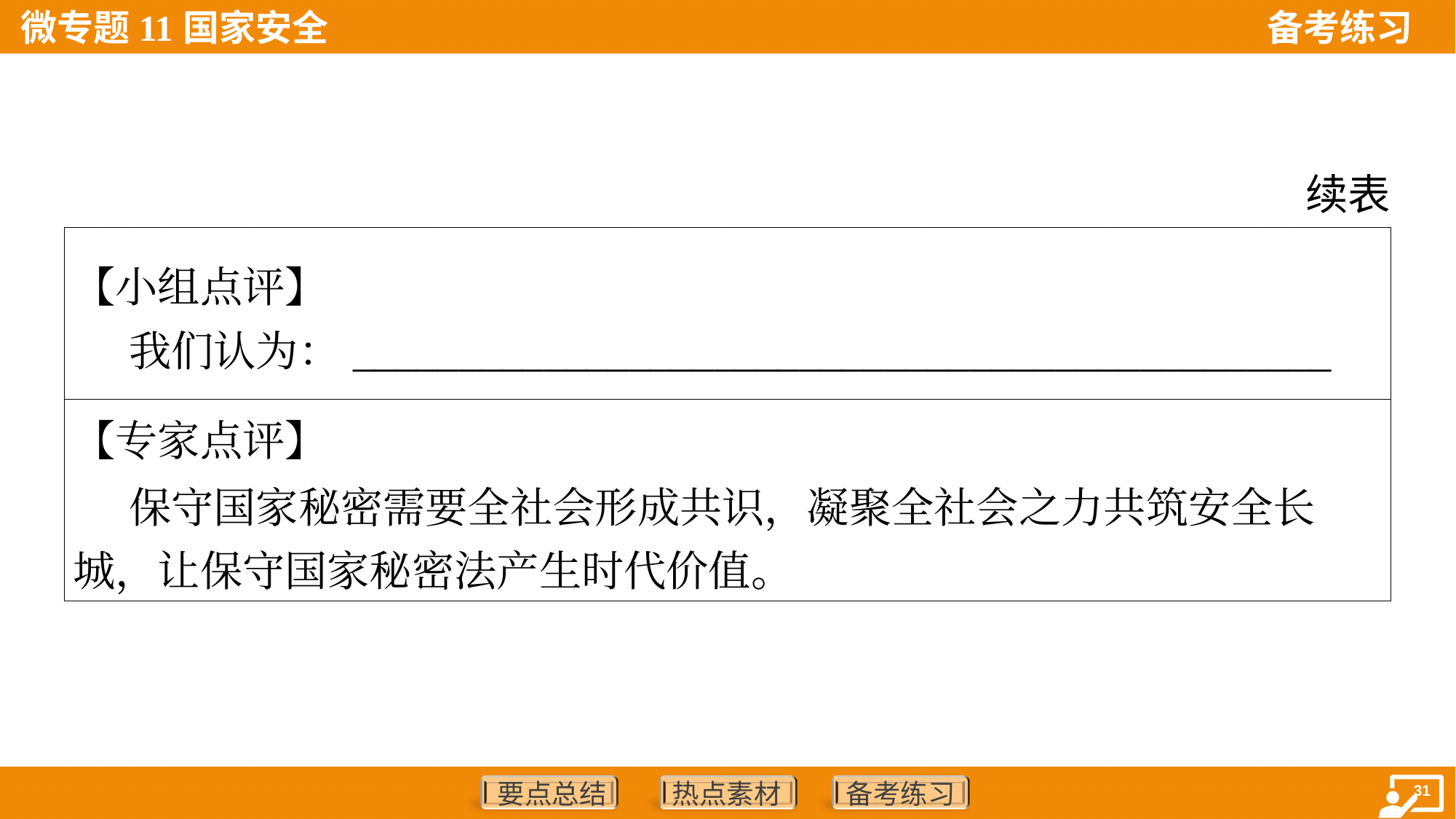

续表
| 【小组点评】 我们认为：\_\_\_\_\_\_\_\_\_\_\_\_\_\_\_\_\_\_\_\_\_\_\_\_\_\_\_\_\_\_\_\_\_\_\_\_\_\_\_\_\_\_\_\_\_\_ |  |  |
| --- | --- | --- |
| 【专家点评】 保守国家秘密需要全社会形成共识，凝聚全社会之力共筑安全长 城，让保守国家秘密法产生时代价值。 |  |  |